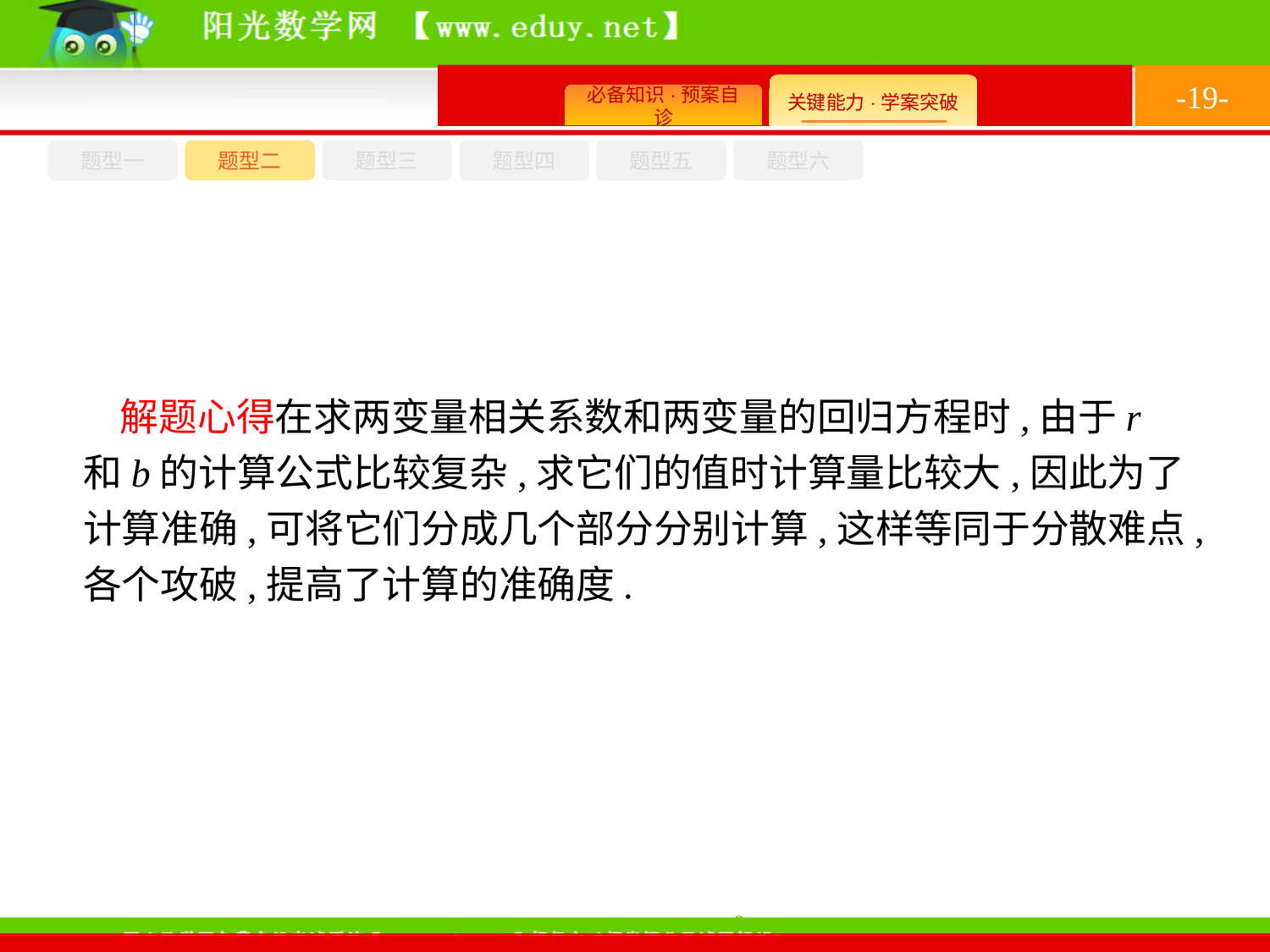

-19-
题型六
题型四
题型五
题型一
题型三
题型二
解题心得在求两变量相关系数和两变量的回归方程时,由于r和b的计算公式比较复杂,求它们的值时计算量比较大,因此为了计算准确,可将它们分成几个部分分别计算,这样等同于分散难点,各个攻破,提高了计算的准确度.